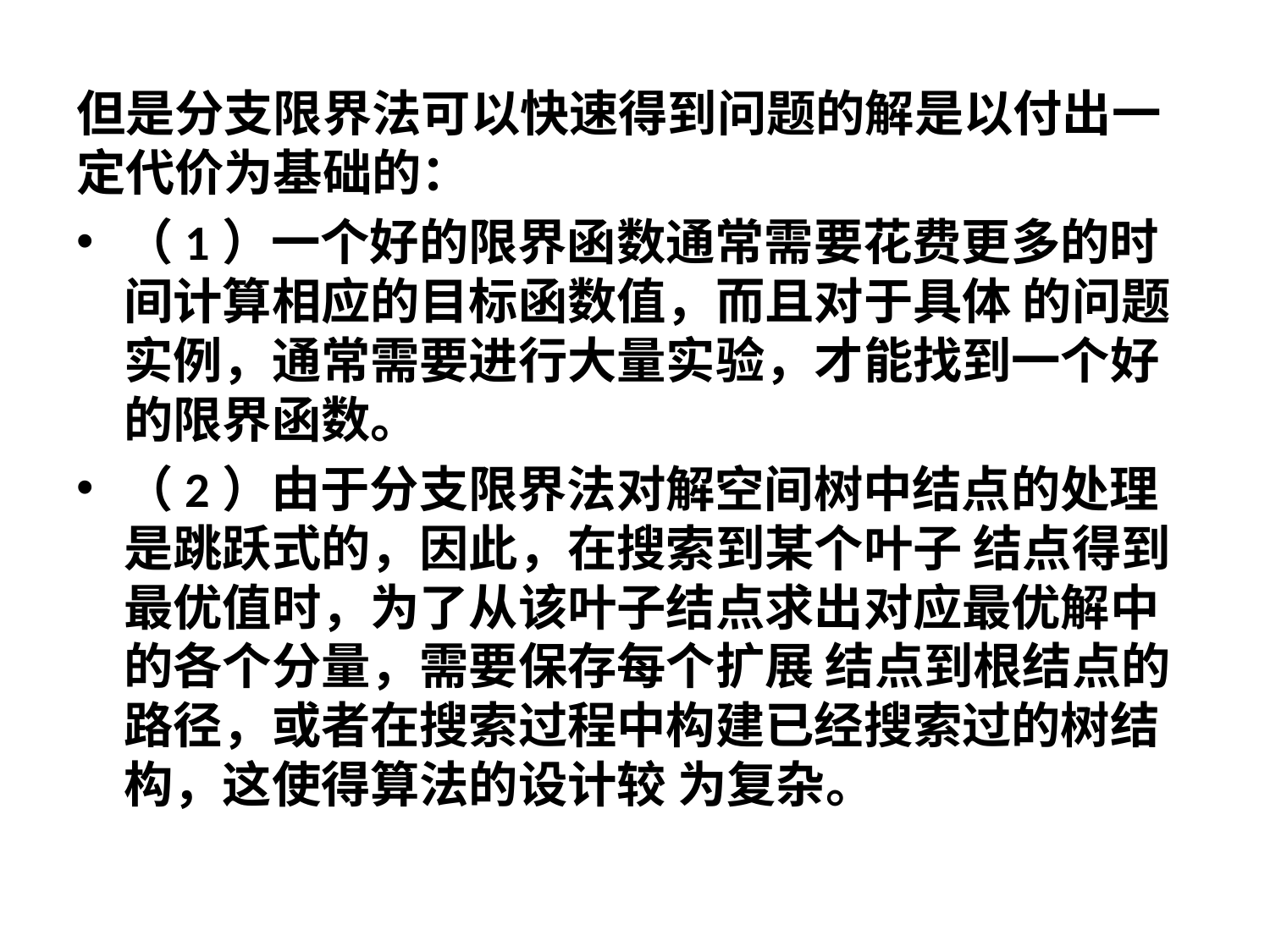

但是分支限界法可以快速得到问题的解是以付出一定代价为基础的：
（1）一个好的限界函数通常需要花费更多的时间计算相应的目标函数值，而且对于具体 的问题实例，通常需要进行大量实验，才能找到一个好的限界函数。
（2）由于分支限界法对解空间树中结点的处理是跳跃式的，因此，在搜索到某个叶子 结点得到最优值时，为了从该叶子结点求出对应最优解中的各个分量，需要保存每个扩展 结点到根结点的路径，或者在搜索过程中构建已经搜索过的树结构，这使得算法的设计较 为复杂。